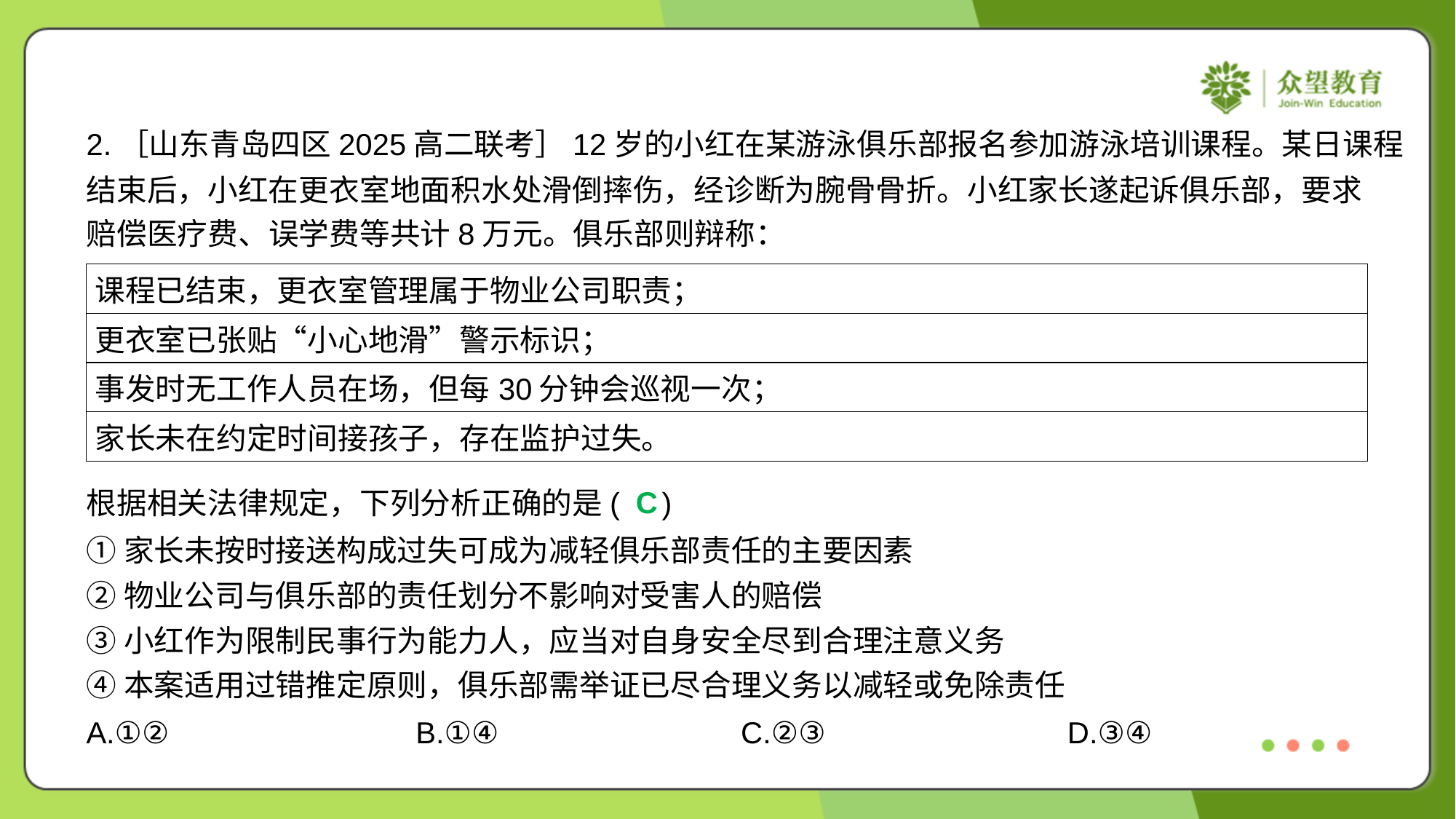

2.［山东青岛四区2025高二联考］12岁的小红在某游泳俱乐部报名参加游泳培训课程。某日课程
结束后，小红在更衣室地面积水处滑倒摔伤，经诊断为腕骨骨折。小红家长遂起诉俱乐部，要求
赔偿医疗费、误学费等共计8万元。俱乐部则辩称：
| 课程已结束，更衣室管理属于物业公司职责； |
| --- |
| 更衣室已张贴“小心地滑”警示标识； |
| 事发时无工作人员在场，但每30分钟会巡视一次； |
| 家长未在约定时间接孩子，存在监护过失。 |
C
根据相关法律规定，下列分析正确的是(     )
①家长未按时接送构成过失可成为减轻俱乐部责任的主要因素
②物业公司与俱乐部的责任划分不影响对受害人的赔偿
③小红作为限制民事行为能力人，应当对自身安全尽到合理注意义务
④本案适用过错推定原则，俱乐部需举证已尽合理义务以减轻或免除责任
A.①②	B.①④	C.②③	D.③④